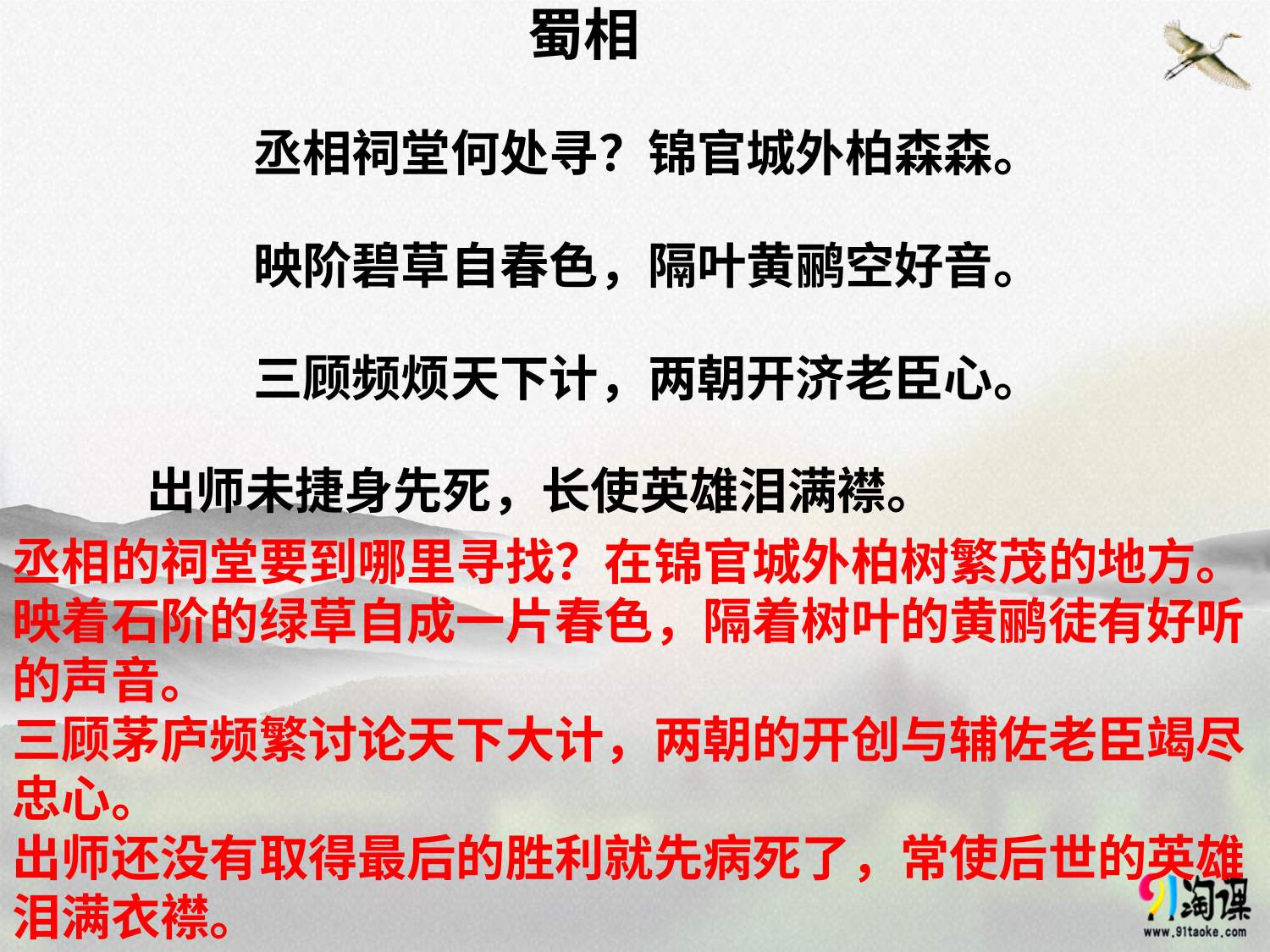

# 蜀相
丞相祠堂何处寻？锦官城外柏森森。
映阶碧草自春色，隔叶黄鹂空好音。
三顾频烦天下计，两朝开济老臣心。
出师未捷身先死，长使英雄泪满襟。
丞相的祠堂要到哪里寻找？在锦官城外柏树繁茂的地方。
映着石阶的绿草自成一片春色，隔着树叶的黄鹂徒有好听的声音。
三顾茅庐频繁讨论天下大计，两朝的开创与辅佐老臣竭尽忠心。
出师还没有取得最后的胜利就先病死了，常使后世的英雄泪满衣襟。